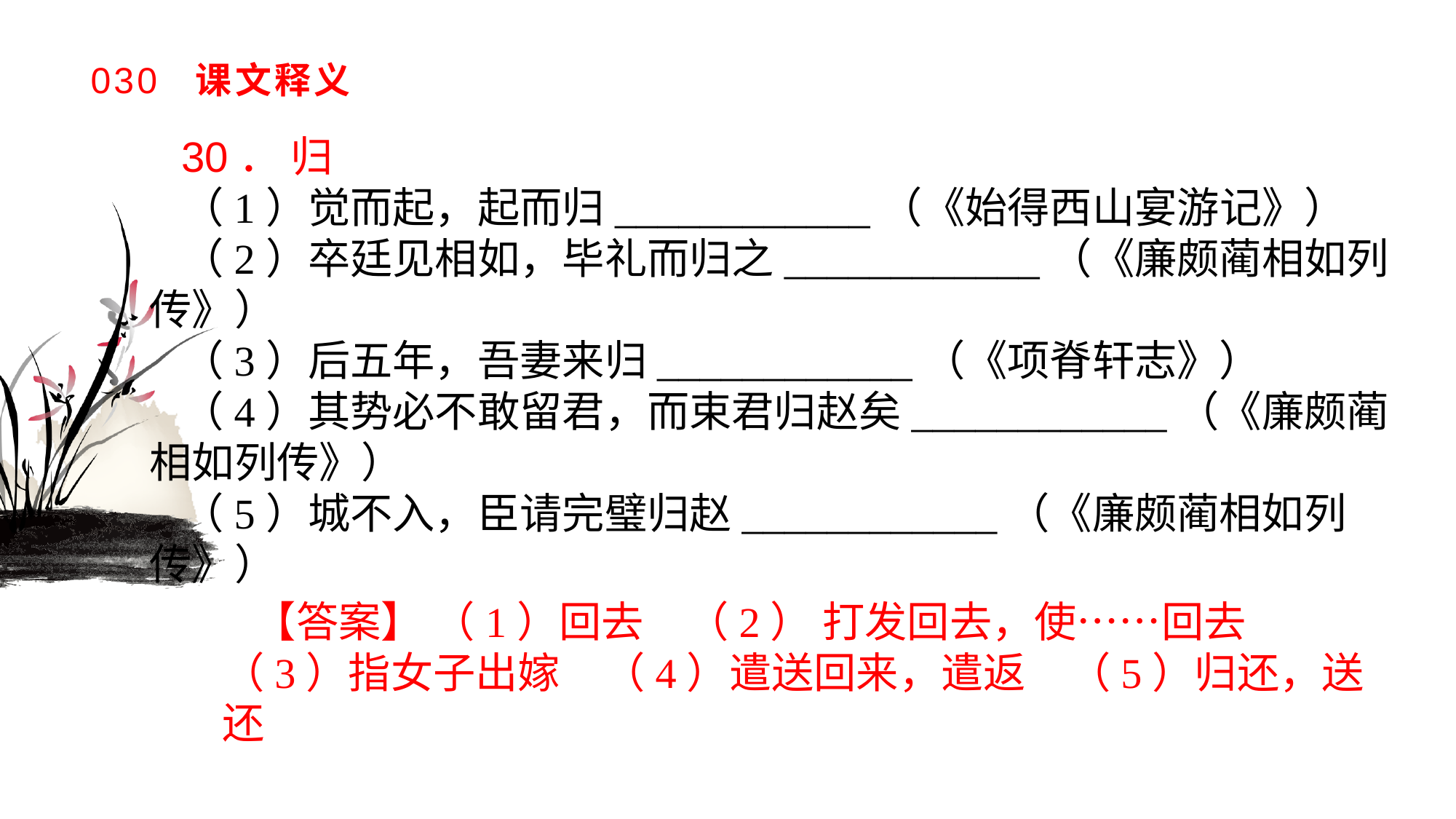

# 030  课文释义
30． 归
（1）觉而起，起而归____________（《始得西山宴游记》）（2）卒廷见相如，毕礼而归之____________（《廉颇蔺相如列传》）（3）后五年，吾妻来归____________（《项脊轩志》）（4）其势必不敢留君，而束君归赵矣____________（《廉颇蔺相如列传》）（5）城不入，臣请完璧归赵____________（《廉颇蔺相如列传》）
【答案】 （1）回去　（2） 打发回去，使……回去　（3）指女子出嫁　（4）遣送回来，遣返　（5）归还，送还